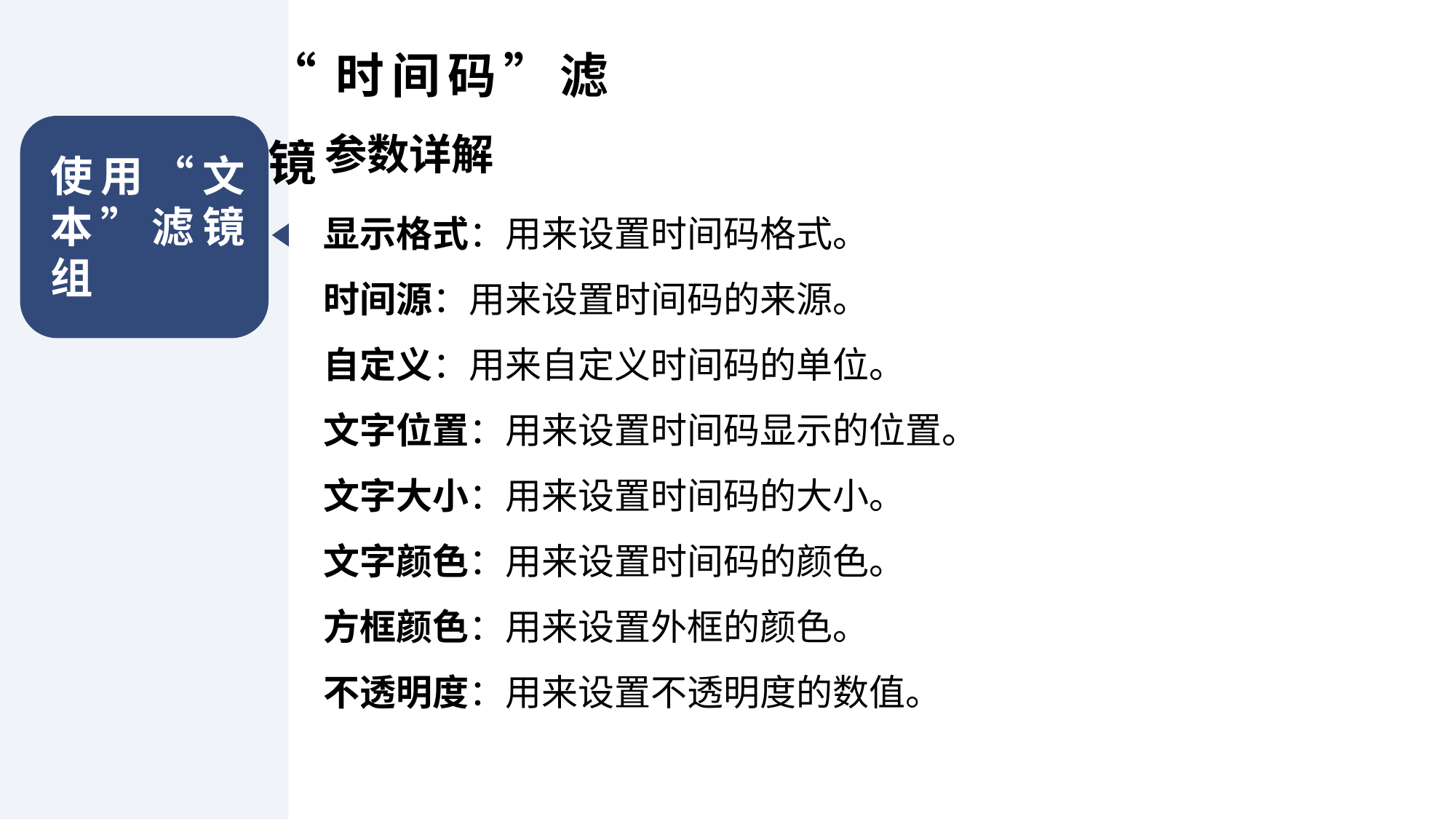

“时间码”滤镜
参数详解

使用“文本”滤镜组

显示格式：用来设置时间码格式。
时间源：用来设置时间码的来源。
自定义：用来自定义时间码的单位。
文字位置：用来设置时间码显示的位置。
文字大小：用来设置时间码的大小。
文字颜色：用来设置时间码的颜色。
方框颜色：用来设置外框的颜色。
不透明度：用来设置不透明度的数值。